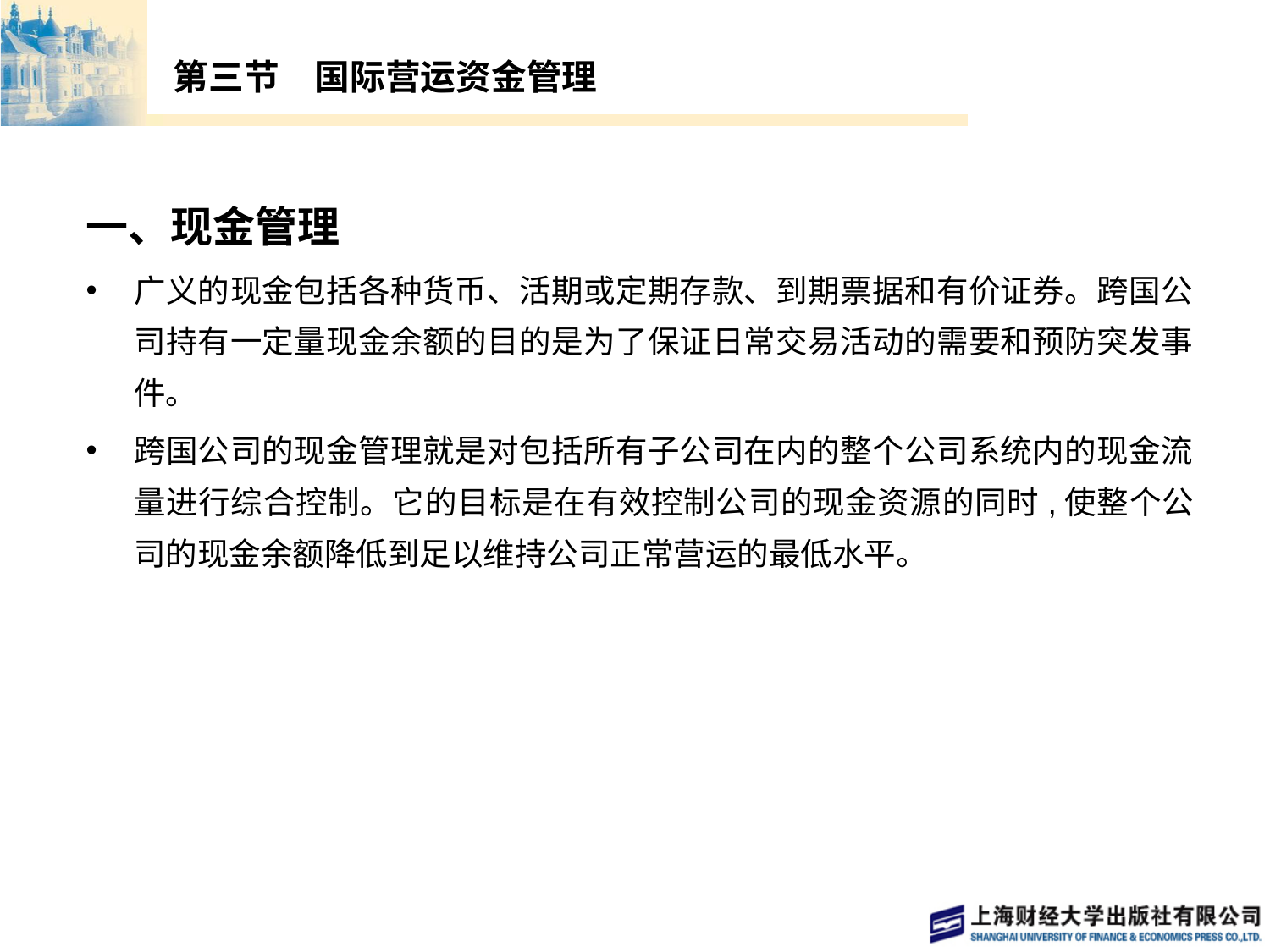

# 第三节　国际营运资金管理
一、现金管理
广义的现金包括各种货币、活期或定期存款、到期票据和有价证券。跨国公司持有一定量现金余额的目的是为了保证日常交易活动的需要和预防突发事件。
跨国公司的现金管理就是对包括所有子公司在内的整个公司系统内的现金流量进行综合控制。它的目标是在有效控制公司的现金资源的同时,使整个公司的现金余额降低到足以维持公司正常营运的最低水平。